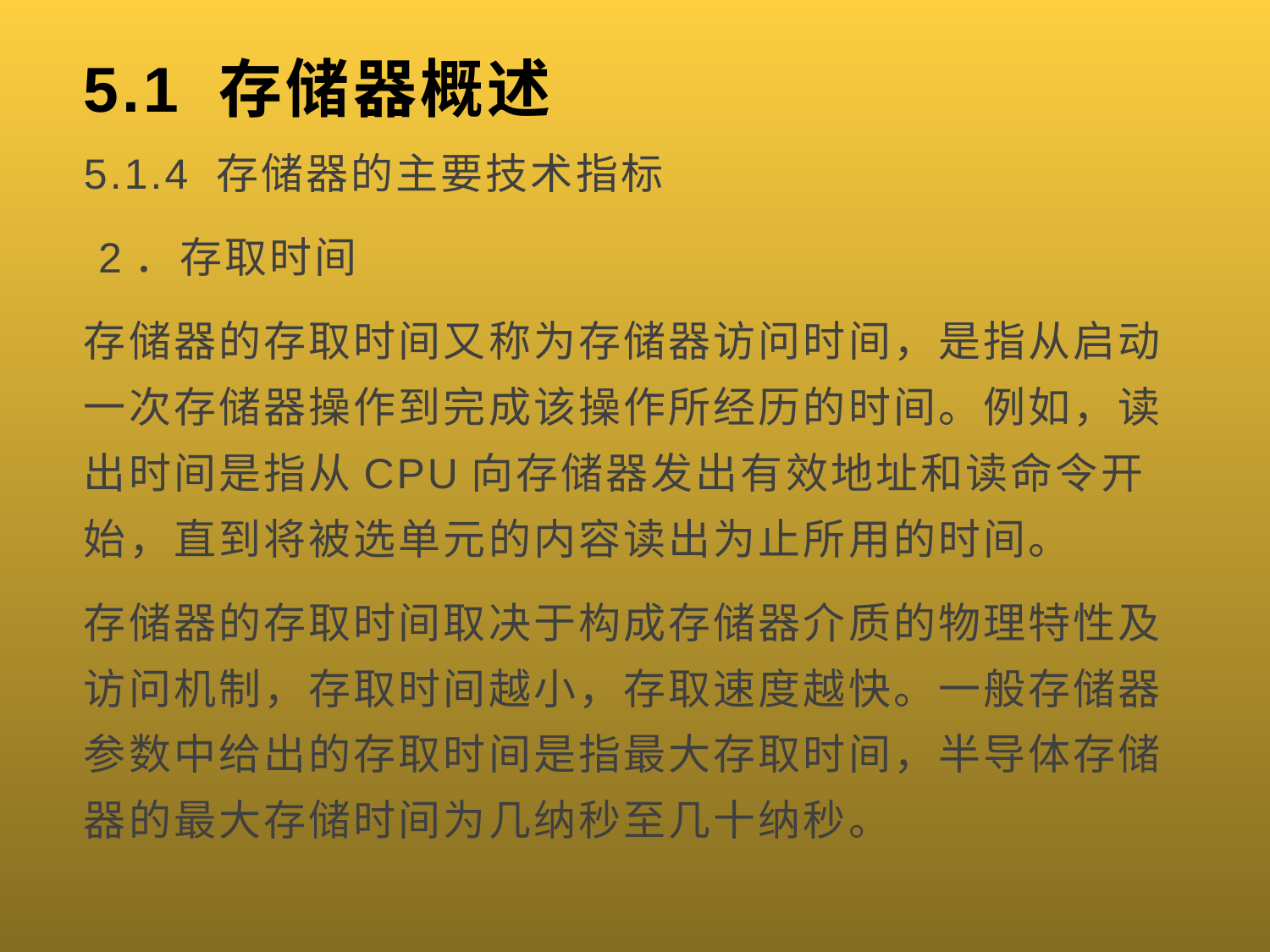

# 5.1 存储器概述
5.1.4 存储器的主要技术指标
 2．存取时间
存储器的存取时间又称为存储器访问时间，是指从启动一次存储器操作到完成该操作所经历的时间。例如，读出时间是指从CPU向存储器发出有效地址和读命令开始，直到将被选单元的内容读出为止所用的时间。
存储器的存取时间取决于构成存储器介质的物理特性及访问机制，存取时间越小，存取速度越快。一般存储器参数中给出的存取时间是指最大存取时间，半导体存储器的最大存储时间为几纳秒至几十纳秒。